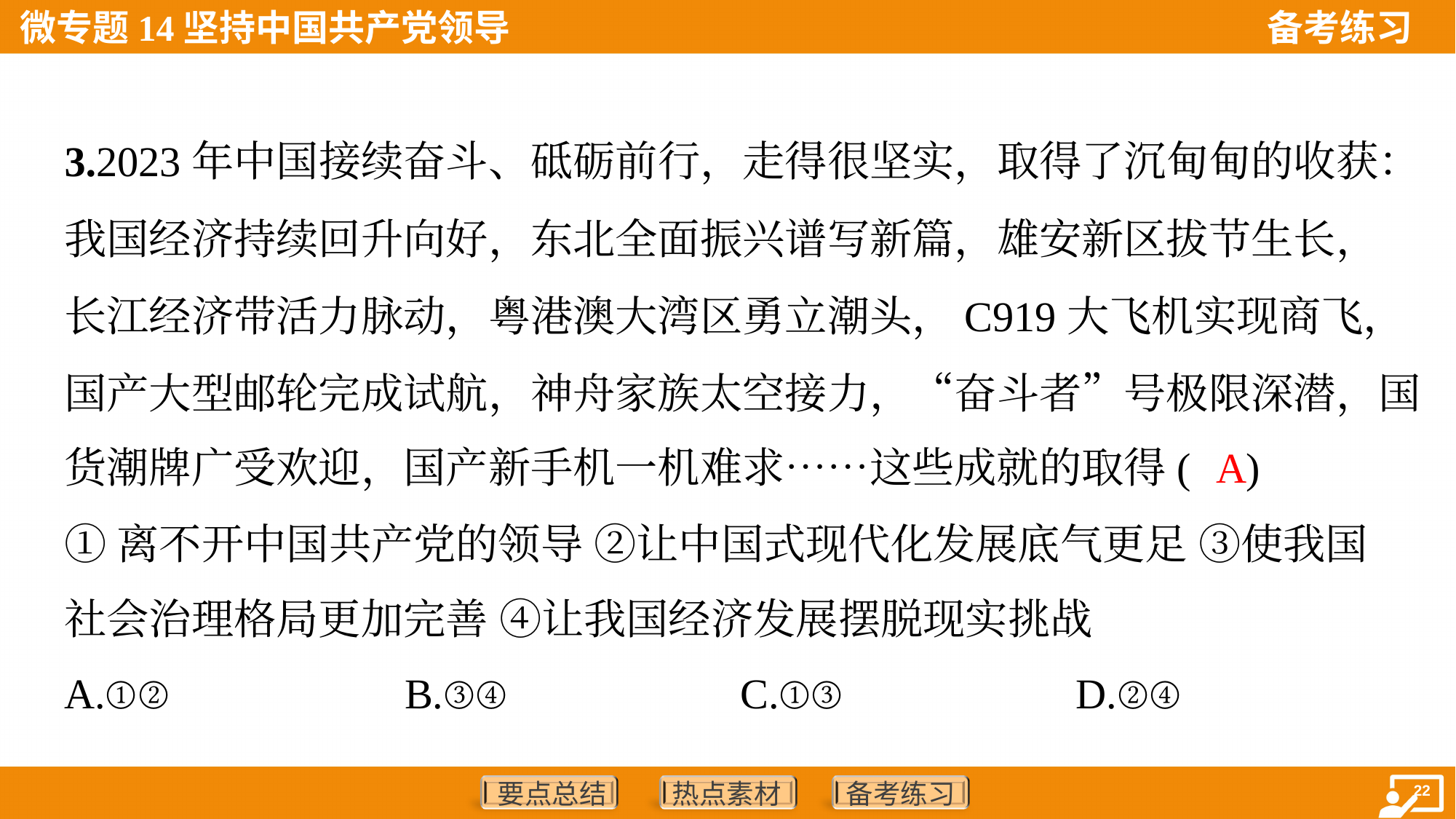

3.2023年中国接续奋斗、砥砺前行，走得很坚实，取得了沉甸甸的收获：
我国经济持续回升向好，东北全面振兴谱写新篇，雄安新区拔节生长，
长江经济带活力脉动，粤港澳大湾区勇立潮头，C919大飞机实现商飞，
国产大型邮轮完成试航，神舟家族太空接力，“奋斗者”号极限深潜，国
货潮牌广受欢迎，国产新手机一机难求……这些成就的取得(     )
A
①离不开中国共产党的领导 ②让中国式现代化发展底气更足 ③使我国
社会治理格局更加完善 ④让我国经济发展摆脱现实挑战
A.①②	B.③④	C.①③	D.②④